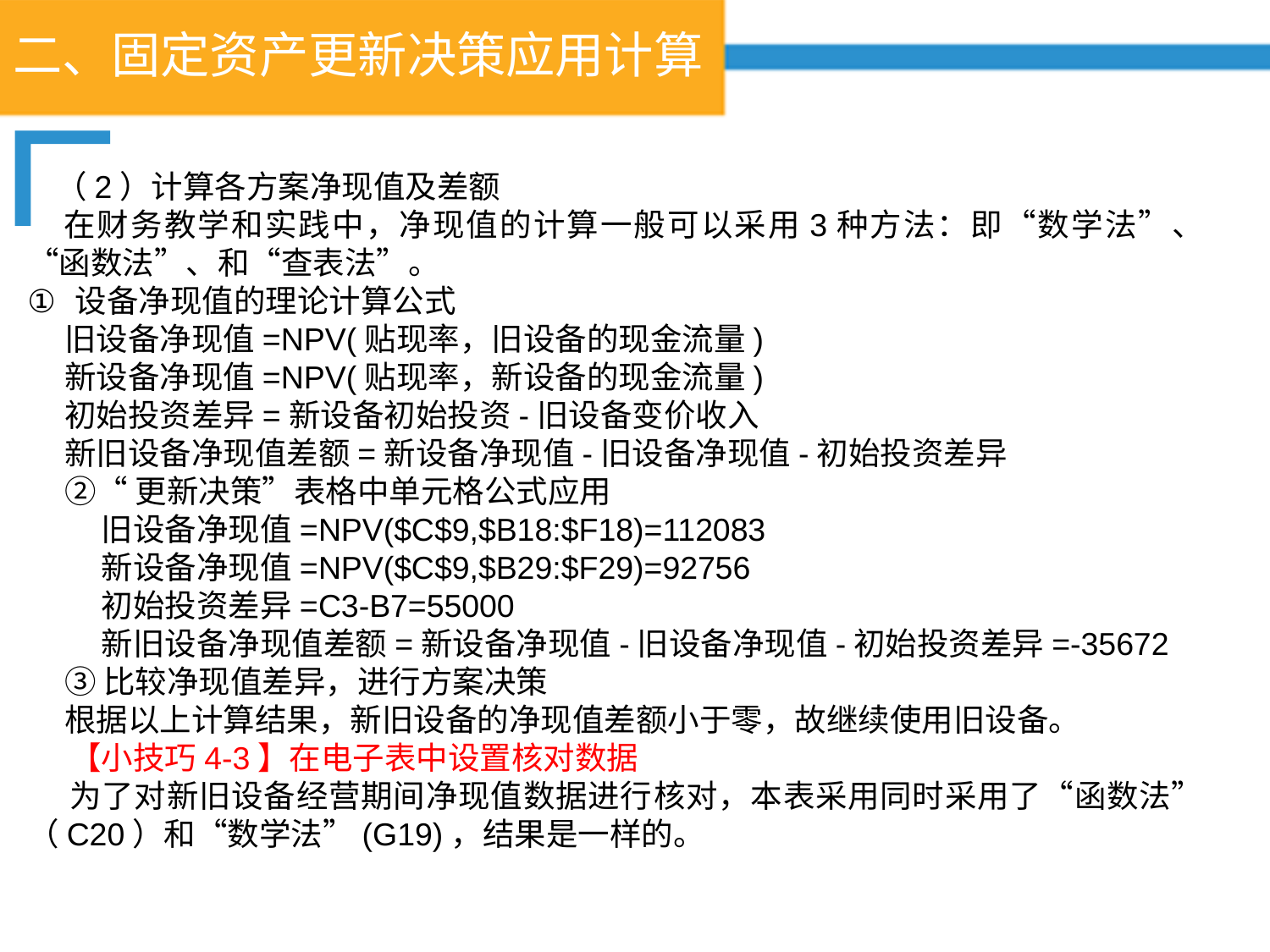

# 二、固定资产更新决策应用计算

（2）计算各方案净现值及差额
在财务教学和实践中，净现值的计算一般可以采用3种方法：即“数学法”、“函数法”、和“查表法”。
设备净现值的理论计算公式
旧设备净现值=NPV(贴现率，旧设备的现金流量)
新设备净现值=NPV(贴现率，新设备的现金流量)
初始投资差异=新设备初始投资-旧设备变价收入
新旧设备净现值差额=新设备净现值-旧设备净现值-初始投资差异
②“更新决策”表格中单元格公式应用
旧设备净现值=NPV($C$9,$B18:$F18)=112083
新设备净现值=NPV($C$9,$B29:$F29)=92756
初始投资差异=C3-B7=55000
新旧设备净现值差额=新设备净现值-旧设备净现值-初始投资差异=-35672
③比较净现值差异，进行方案决策
根据以上计算结果，新旧设备的净现值差额小于零，故继续使用旧设备。
【小技巧4-3】在电子表中设置核对数据
为了对新旧设备经营期间净现值数据进行核对，本表采用同时采用了“函数法”（C20）和“数学法”(G19)，结果是一样的。